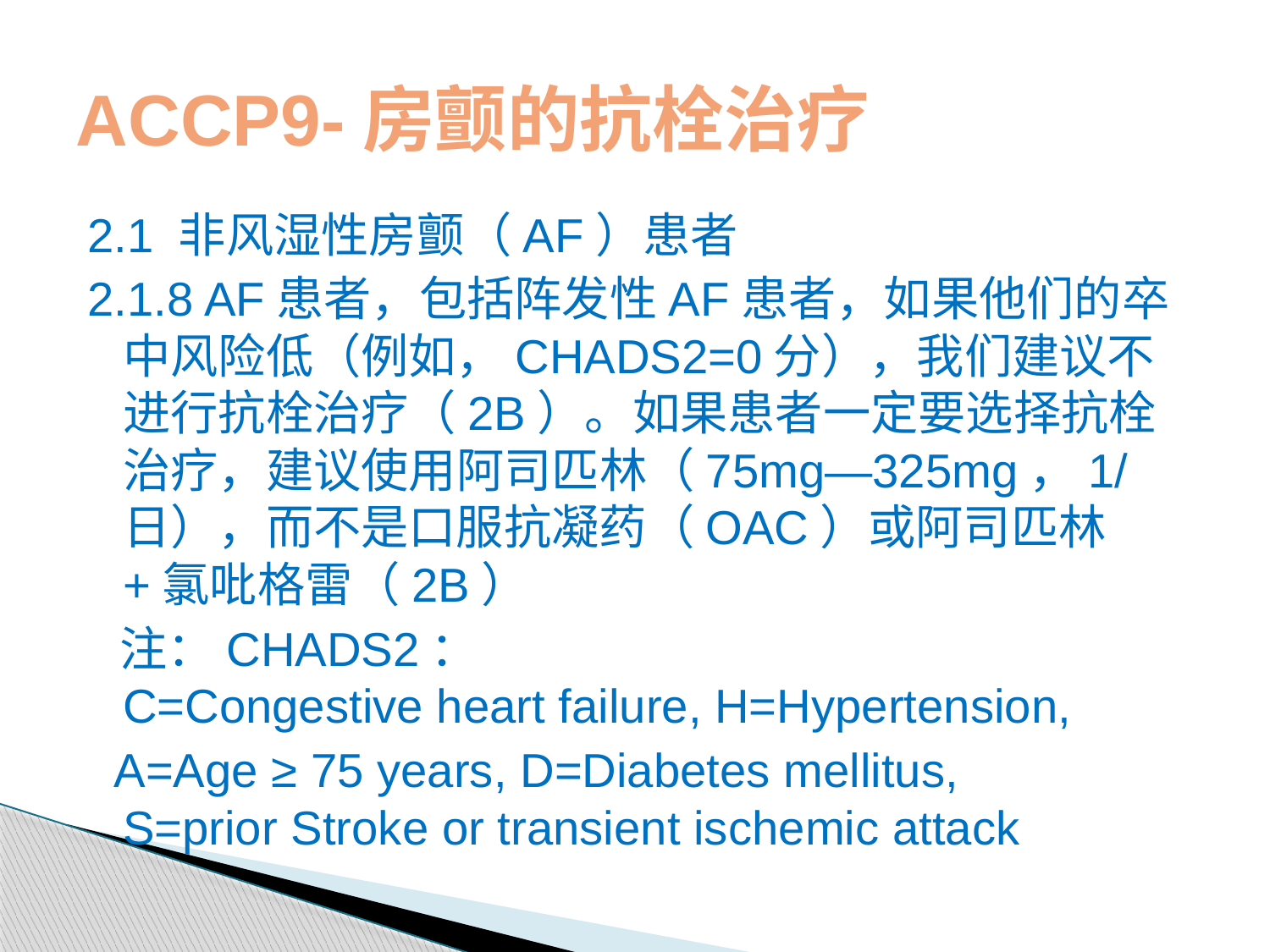

# ACCP9-房颤的抗栓治疗
2.1 非风湿性房颤（AF）患者
2.1.8 AF患者，包括阵发性AF患者，如果他们的卒中风险低（例如，CHADS2=0分），我们建议不进行抗栓治疗（2B）。如果患者一定要选择抗栓治疗，建议使用阿司匹林（75mg—325mg，1/日），而不是口服抗凝药（OAC）或阿司匹林+氯吡格雷（2B）
  注：CHADS2：
C=Congestive heart failure, H=Hypertension,
  A=Age ≥ 75 years, D=Diabetes mellitus, 
S=prior Stroke or transient ischemic attack